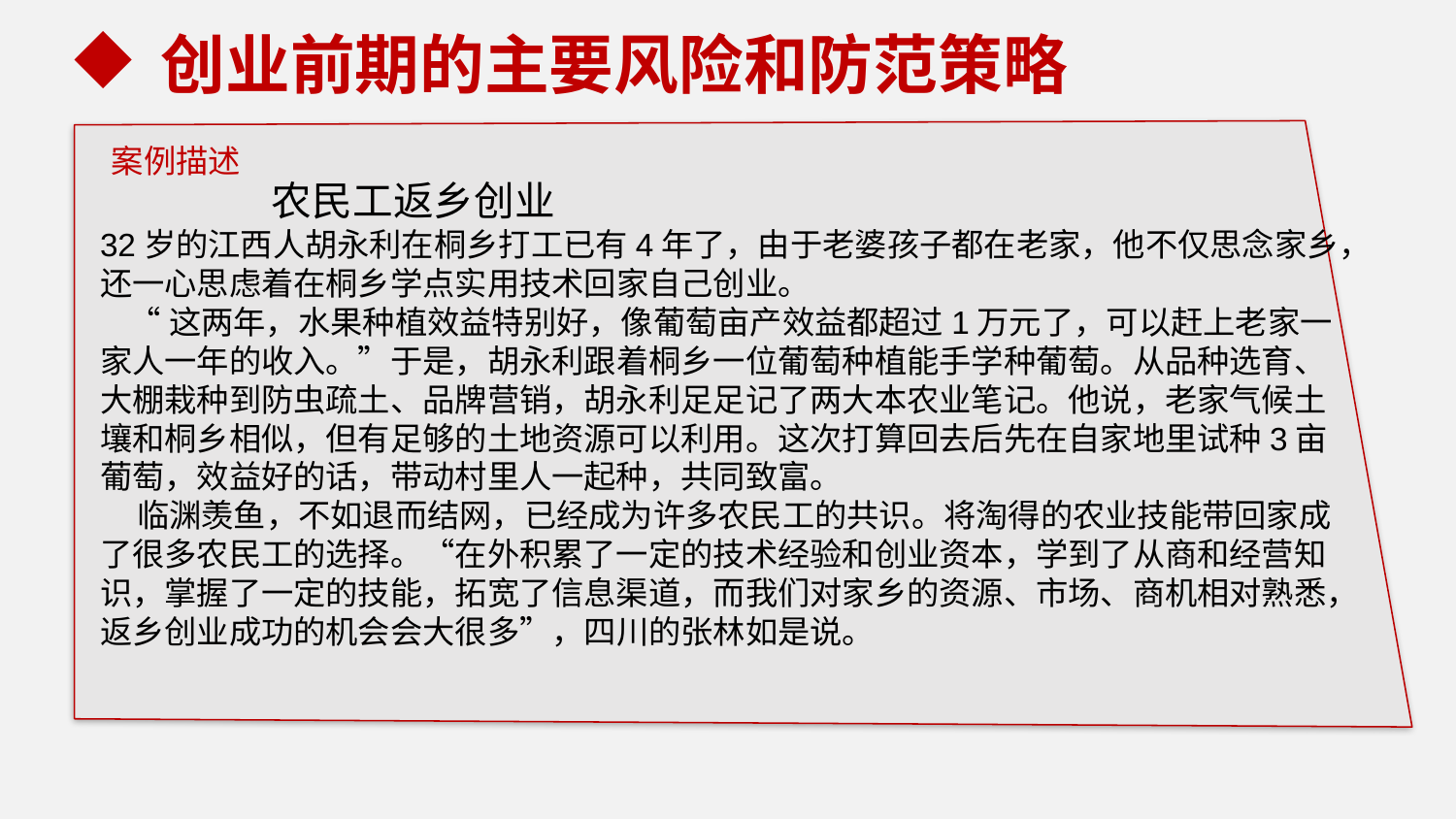

创业前期的主要风险和防范策略

案例描述
                  农民工返乡创业
32岁的江西人胡永利在桐乡打工已有4年了，由于老婆孩子都在老家，他不仅思念家乡，还一心思虑着在桐乡学点实用技术回家自己创业。
    “这两年，水果种植效益特别好，像葡萄亩产效益都超过1万元了，可以赶上老家一家人一年的收入。”于是，胡永利跟着桐乡一位葡萄种植能手学种葡萄。从品种选育、大棚栽种到防虫疏土、品牌营销，胡永利足足记了两大本农业笔记。他说，老家气候土壤和桐乡相似，但有足够的土地资源可以利用。这次打算回去后先在自家地里试种3亩葡萄，效益好的话，带动村里人一起种，共同致富。
    临渊羡鱼，不如退而结网，已经成为许多农民工的共识。将淘得的农业技能带回家成了很多农民工的选择。“在外积累了一定的技术经验和创业资本，学到了从商和经营知识，掌握了一定的技能，拓宽了信息渠道，而我们对家乡的资源、市场、商机相对熟悉，返乡创业成功的机会会大很多”，四川的张林如是说。